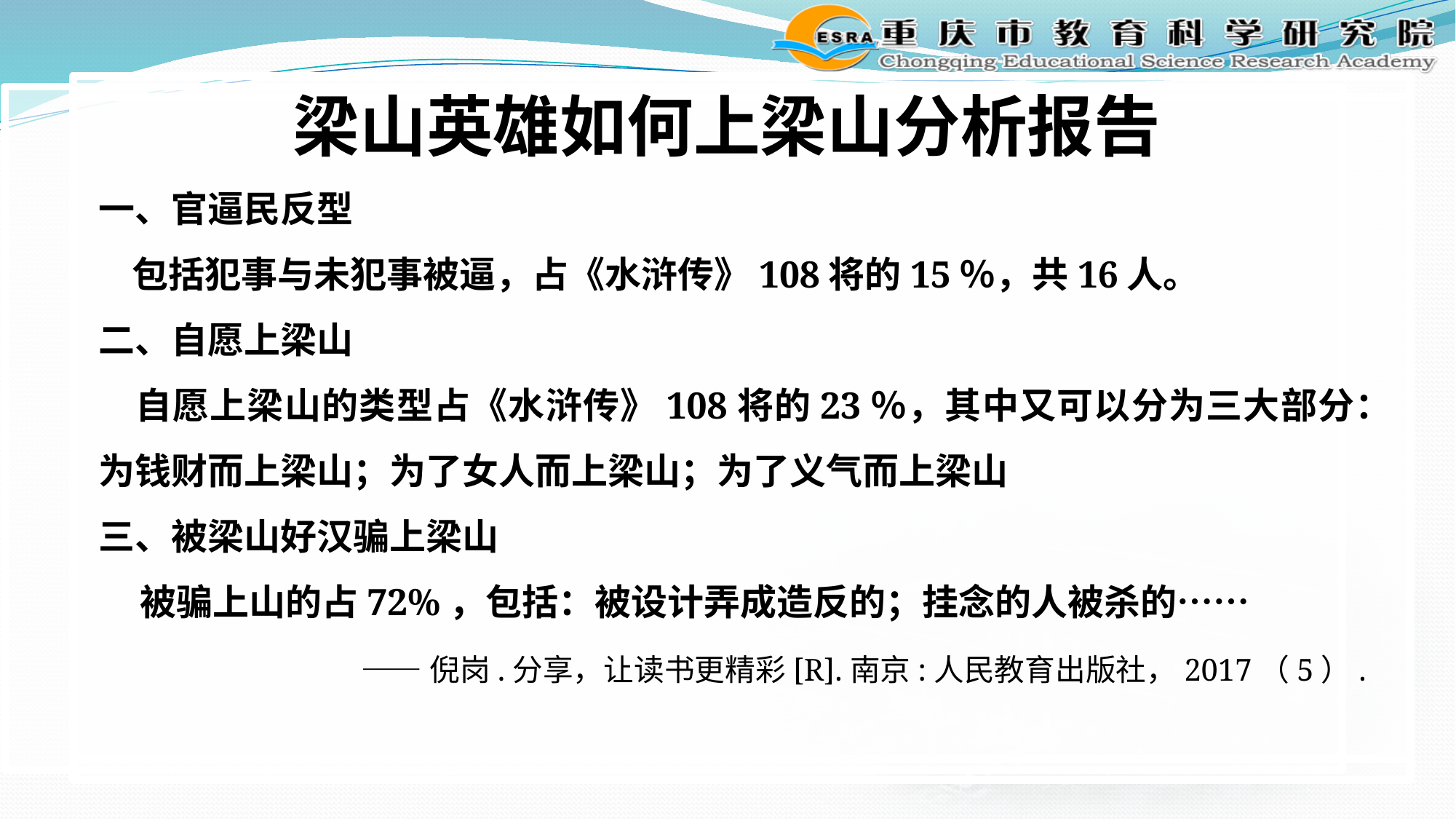

梁山英雄如何上梁山分析报告
一、官逼民反型
   包括犯事与未犯事被逼，占《水浒传》108将的15％，共16人。
二、自愿上梁山
   自愿上梁山的类型占《水浒传》108将的23％，其中又可以分为三大部分：为钱财而上梁山；为了女人而上梁山；为了义气而上梁山
三、被梁山好汉骗上梁山
    被骗上山的占72%，包括：被设计弄成造反的；挂念的人被杀的……
                                      ——倪岗.分享，让读书更精彩[R].南京:人民教育出版社，2017（5）.